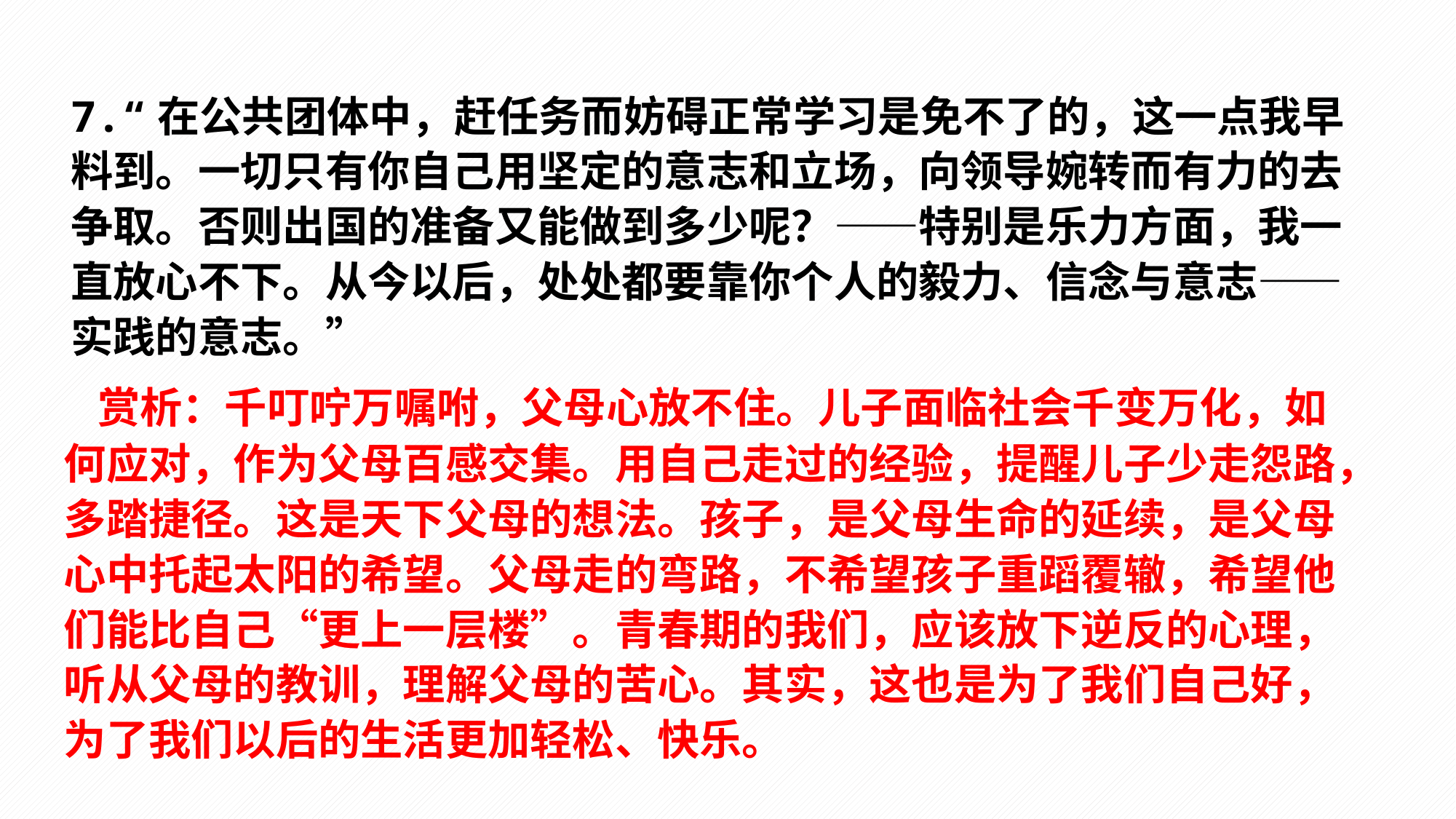

7.“在公共团体中，赶任务而妨碍正常学习是免不了的，这一点我早料到。一切只有你自己用坚定的意志和立场，向领导婉转而有力的去争取。否则出国的准备又能做到多少呢？——特别是乐力方面，我一直放心不下。从今以后，处处都要靠你个人的毅力、信念与意志——实践的意志。”
  赏析：千叮咛万嘱咐，父母心放不住。儿子面临社会千变万化，如何应对，作为父母百感交集。用自己走过的经验，提醒儿子少走怨路，多踏捷径。这是天下父母的想法。孩子，是父母生命的延续，是父母心中托起太阳的希望。父母走的弯路，不希望孩子重蹈覆辙，希望他们能比自己“更上一层楼”。青春期的我们，应该放下逆反的心理，听从父母的教训，理解父母的苦心。其实，这也是为了我们自己好，为了我们以后的生活更加轻松、快乐。